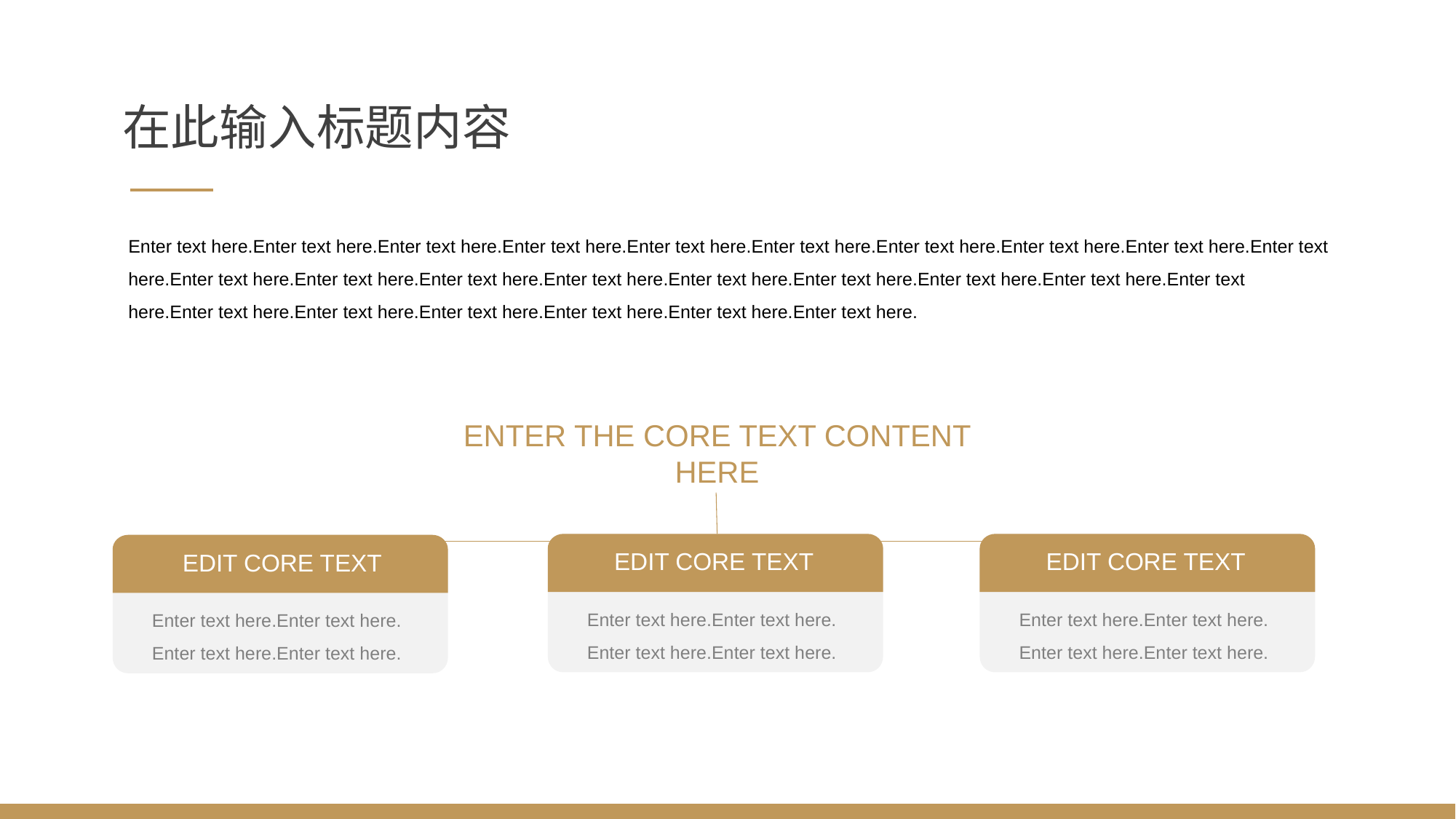

在此输入标题内容
Enter text here.Enter text here.Enter text here.Enter text here.Enter text here.Enter text here.Enter text here.Enter text here.Enter text here.Enter text here.Enter text here.Enter text here.Enter text here.Enter text here.Enter text here.Enter text here.Enter text here.Enter text here.Enter text here.Enter text here.Enter text here.Enter text here.Enter text here.Enter text here.Enter text here.
ENTER THE CORE TEXT CONTENT HERE

EDIT CORE TEXT
EDIT CORE TEXT
EDIT CORE TEXT
Enter text here.Enter text here.
Enter text here.Enter text here.
Enter text here.Enter text here.
Enter text here.Enter text here.
Enter text here.Enter text here.
Enter text here.Enter text here.